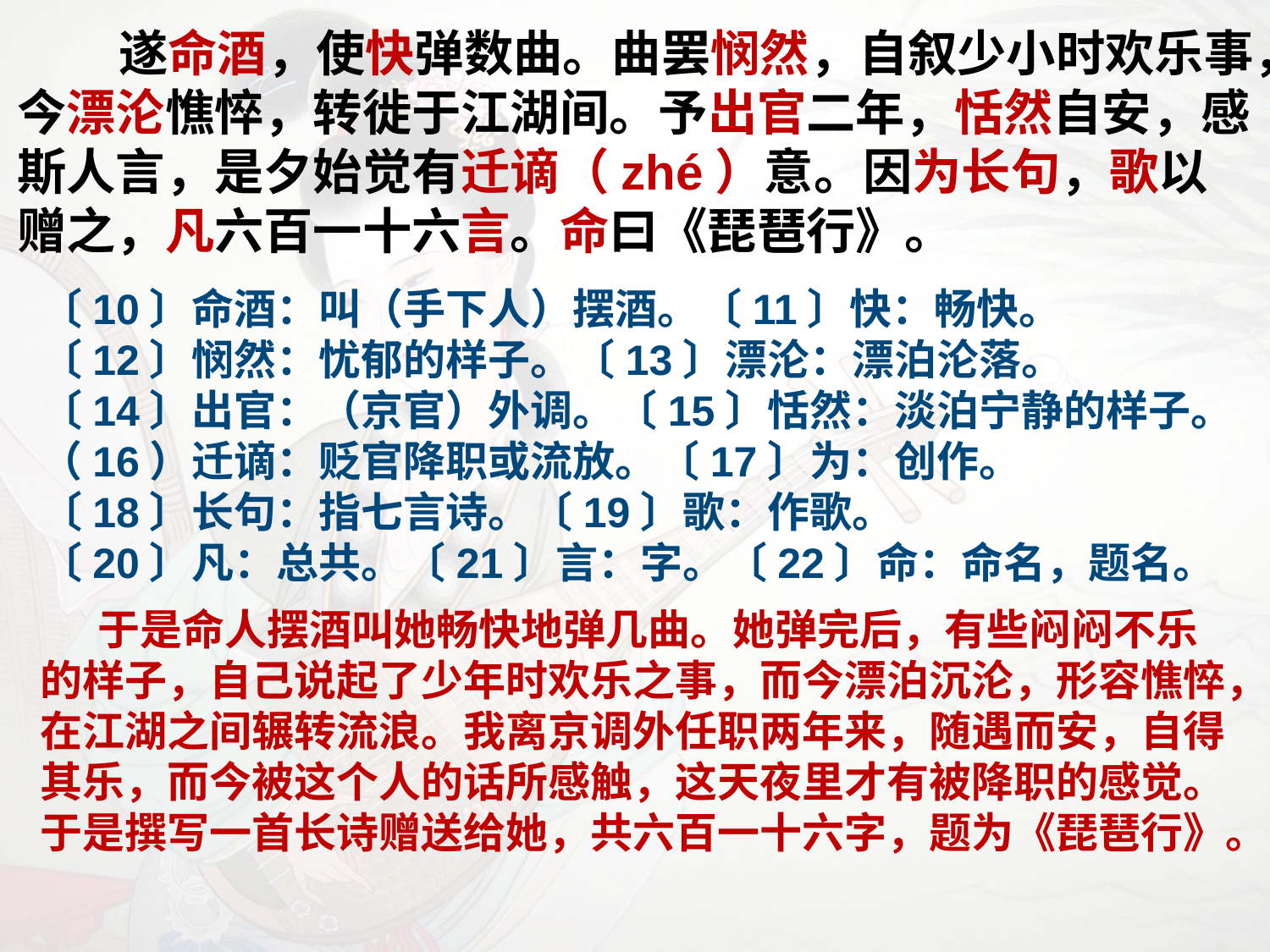

遂命酒，使快弹数曲。曲罢悯然，自叙少小时欢乐事，今漂沦憔悴，转徙于江湖间。予出官二年，恬然自安，感斯人言，是夕始觉有迁谪（zhé）意。因为长句，歌以赠之，凡六百一十六言。命曰《琵琶行》。
〔10〕命酒：叫（手下人）摆酒。〔11〕快：畅快。
〔12〕悯然：忧郁的样子。〔13〕漂沦：漂泊沦落。
〔14〕出官：（京官）外调。〔15〕恬然：淡泊宁静的样子。（16）迁谪：贬官降职或流放。〔17〕为：创作。
〔18〕长句：指七言诗。〔19〕歌：作歌。
〔20〕凡：总共。〔21〕言：字。〔22〕命：命名，题名。
     于是命人摆酒叫她畅快地弹几曲。她弹完后，有些闷闷不乐的样子，自己说起了少年时欢乐之事，而今漂泊沉沦，形容憔悴，在江湖之间辗转流浪。我离京调外任职两年来，随遇而安，自得其乐，而今被这个人的话所感触，这天夜里才有被降职的感觉。于是撰写一首长诗赠送给她，共六百一十六字，题为《琵琶行》。